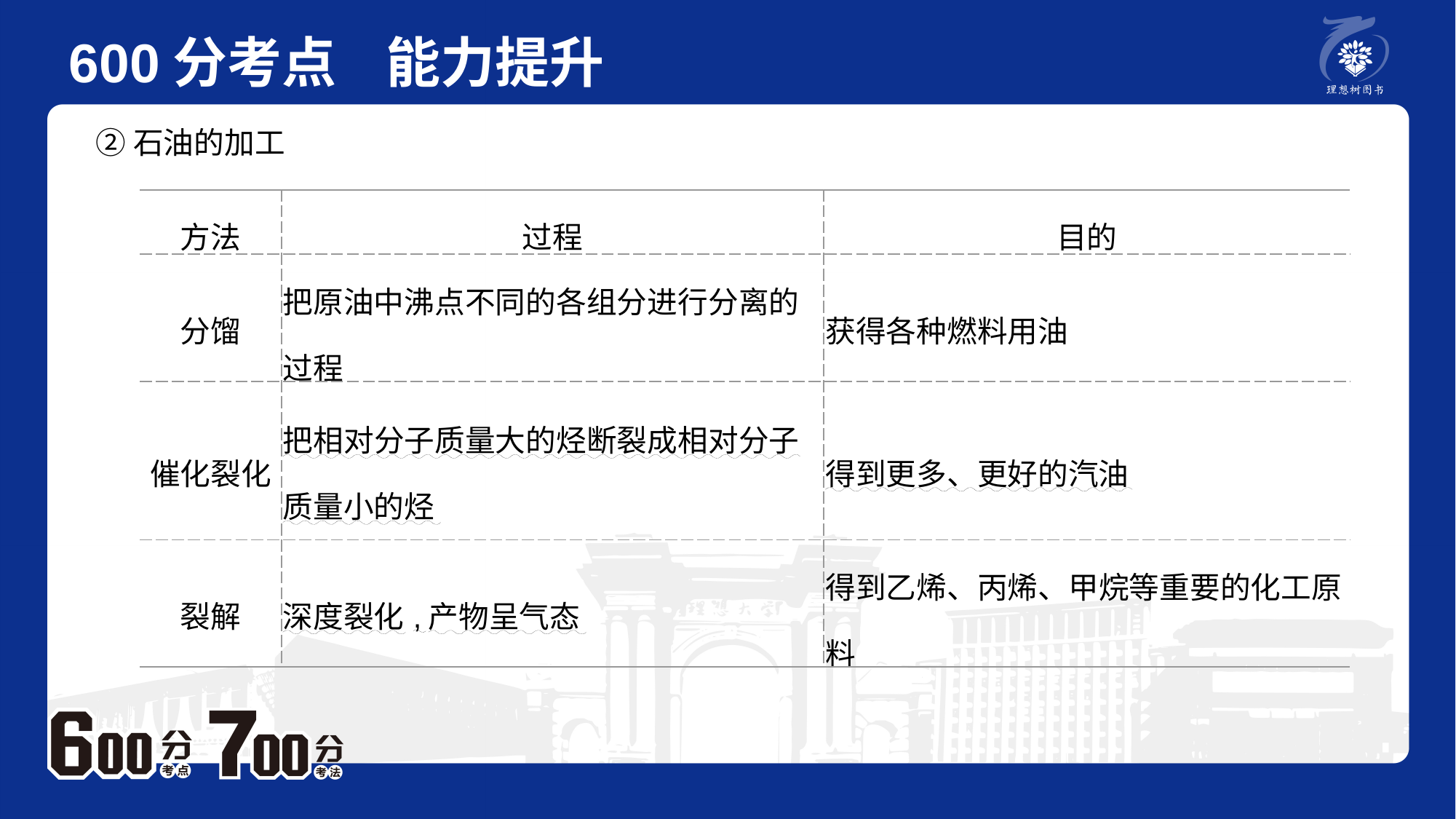

600分考点    能力提升
　               例题P2
②石油的加工
| 方法 | 过程 | 目的 |
| --- | --- | --- |
| 分馏 | 把原油中沸点不同的各组分进行分离的过程 | 获得各种燃料用油 |
| 催化裂化 | 把相对分子质量大的烃断裂成相对分子质量小的烃 | 得到更多、更好的汽油 |
| 裂解 | 深度裂化,产物呈气态 | 得到乙烯、丙烯、甲烷等重要的化工原料 |